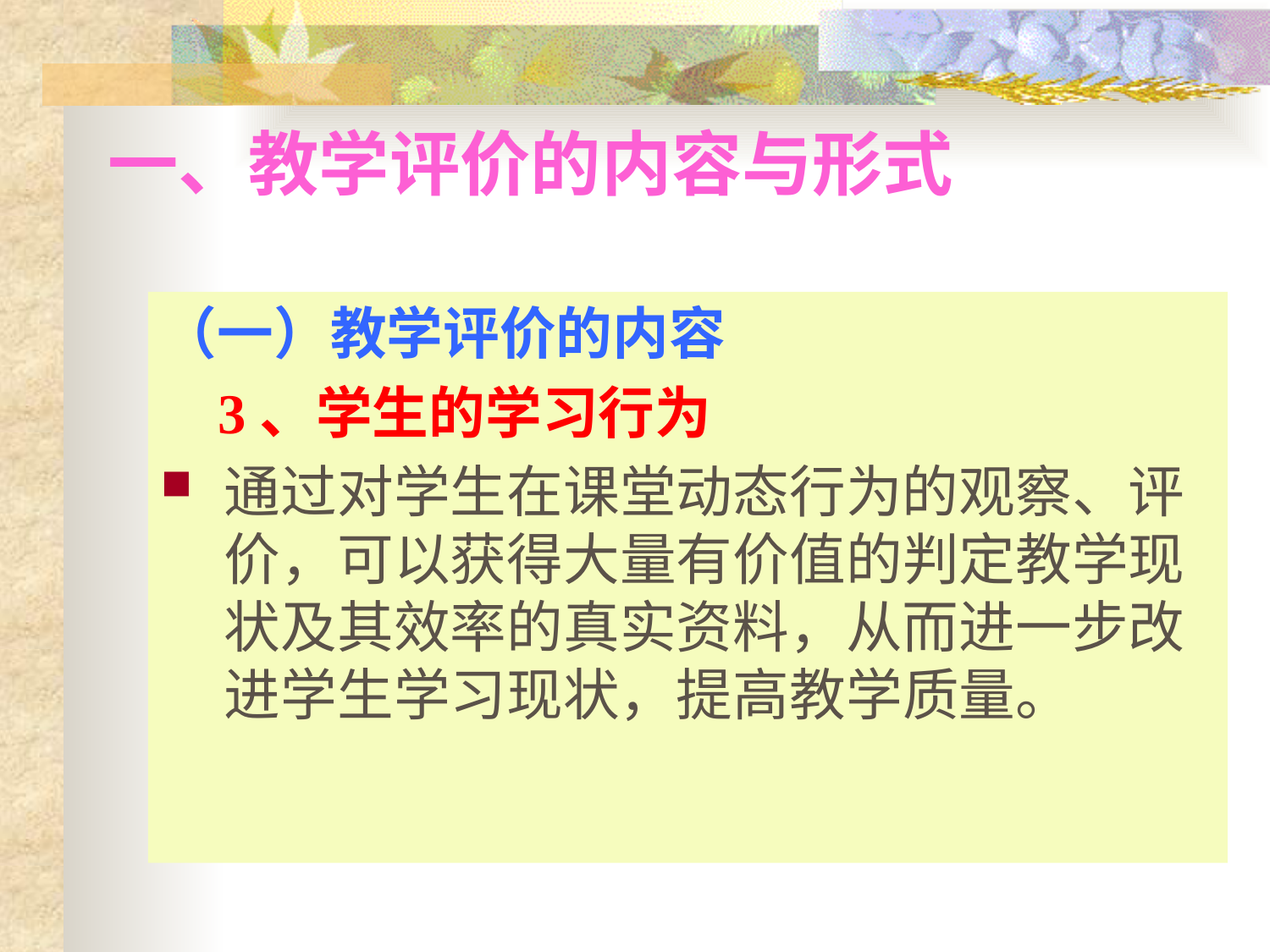

# 一、教学评价的内容与形式
（一）教学评价的内容
    3、学生的学习行为
通过对学生在课堂动态行为的观察、评价，可以获得大量有价值的判定教学现状及其效率的真实资料，从而进一步改进学生学习现状，提高教学质量。